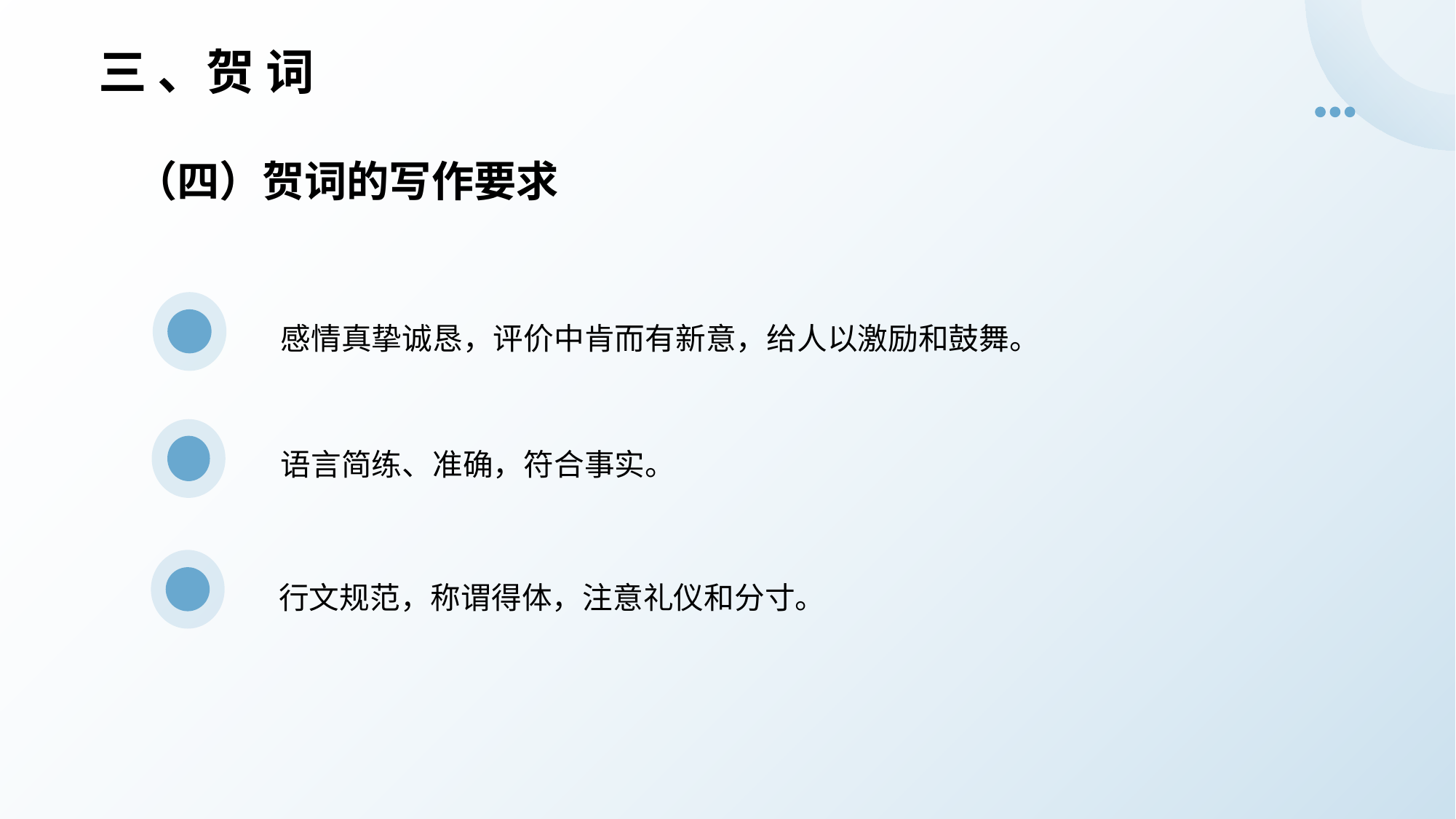

三 、贺 词
（四）贺词的写作要求

感情真挚诚恳，评价中肯而有新意，给人以激励和鼓舞。

语言简练、准确，符合事实。

行文规范，称谓得体，注意礼仪和分寸。